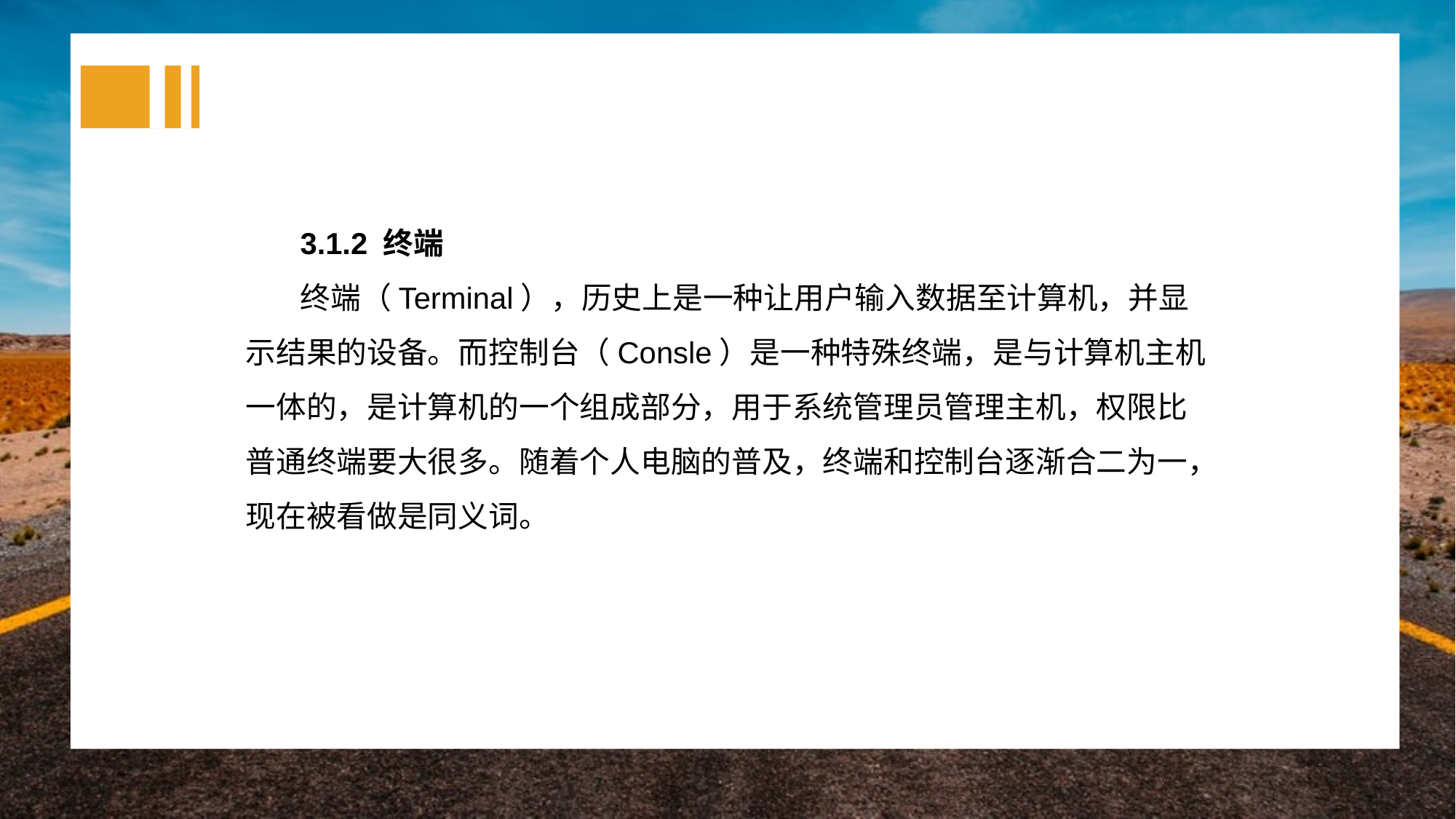

3.1.2 终端
终端（Terminal），历史上是一种让用户输入数据至计算机，并显示结果的设备。而控制台（Consle）是一种特殊终端，是与计算机主机一体的，是计算机的一个组成部分，用于系统管理员管理主机，权限比普通终端要大很多。随着个人电脑的普及，终端和控制台逐渐合二为一，现在被看做是同义词。